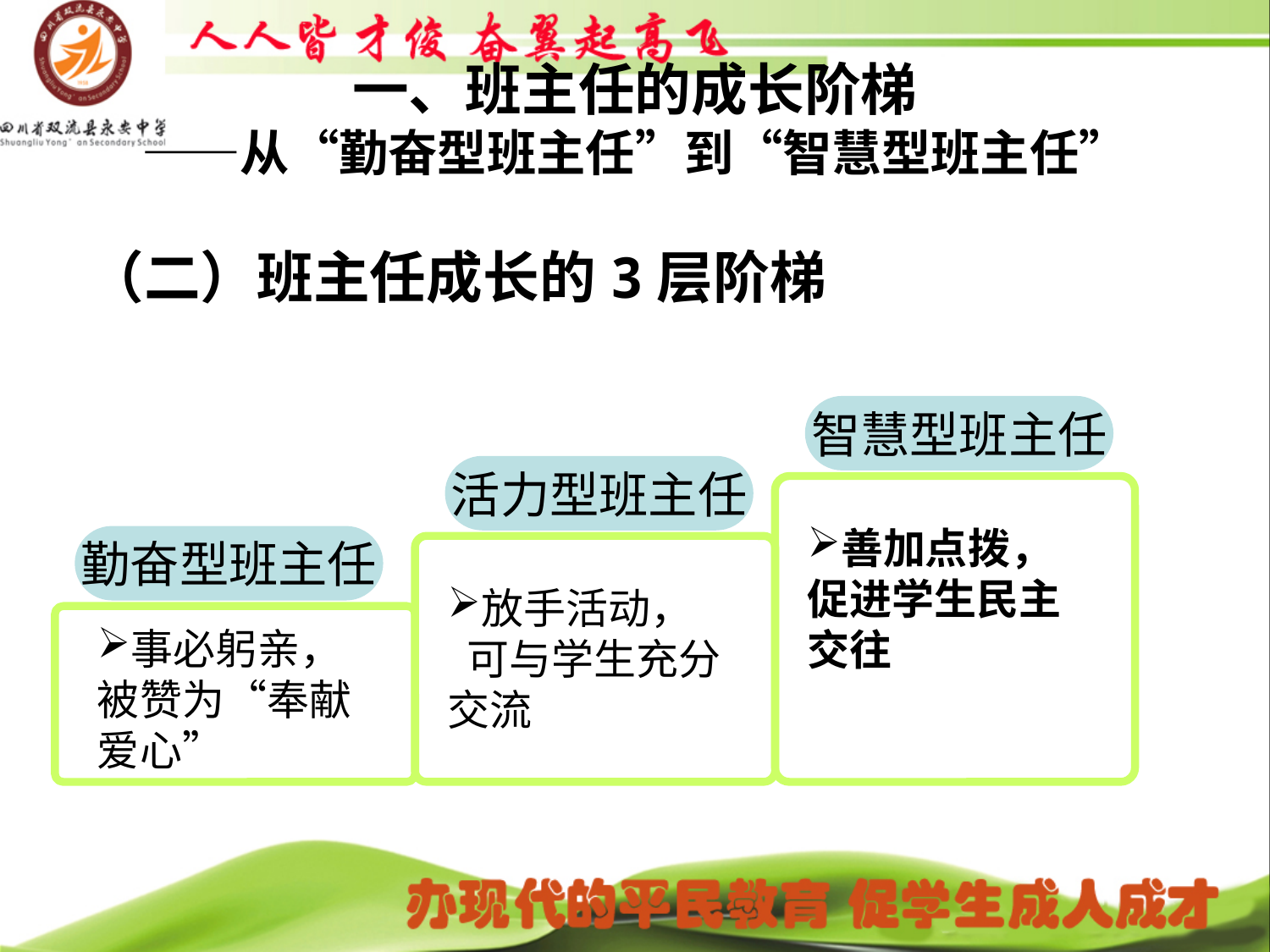

# 一、班主任的成长阶梯 ——从“勤奋型班主任”到“智慧型班主任”
（二）班主任成长的3层阶梯
智慧型班主任
活力型班主任

善加点拨，
促进学生民主交往
勤奋型班主任

放手活动，
 可与学生充分交流

事必躬亲，被赞为“奉献爱心”